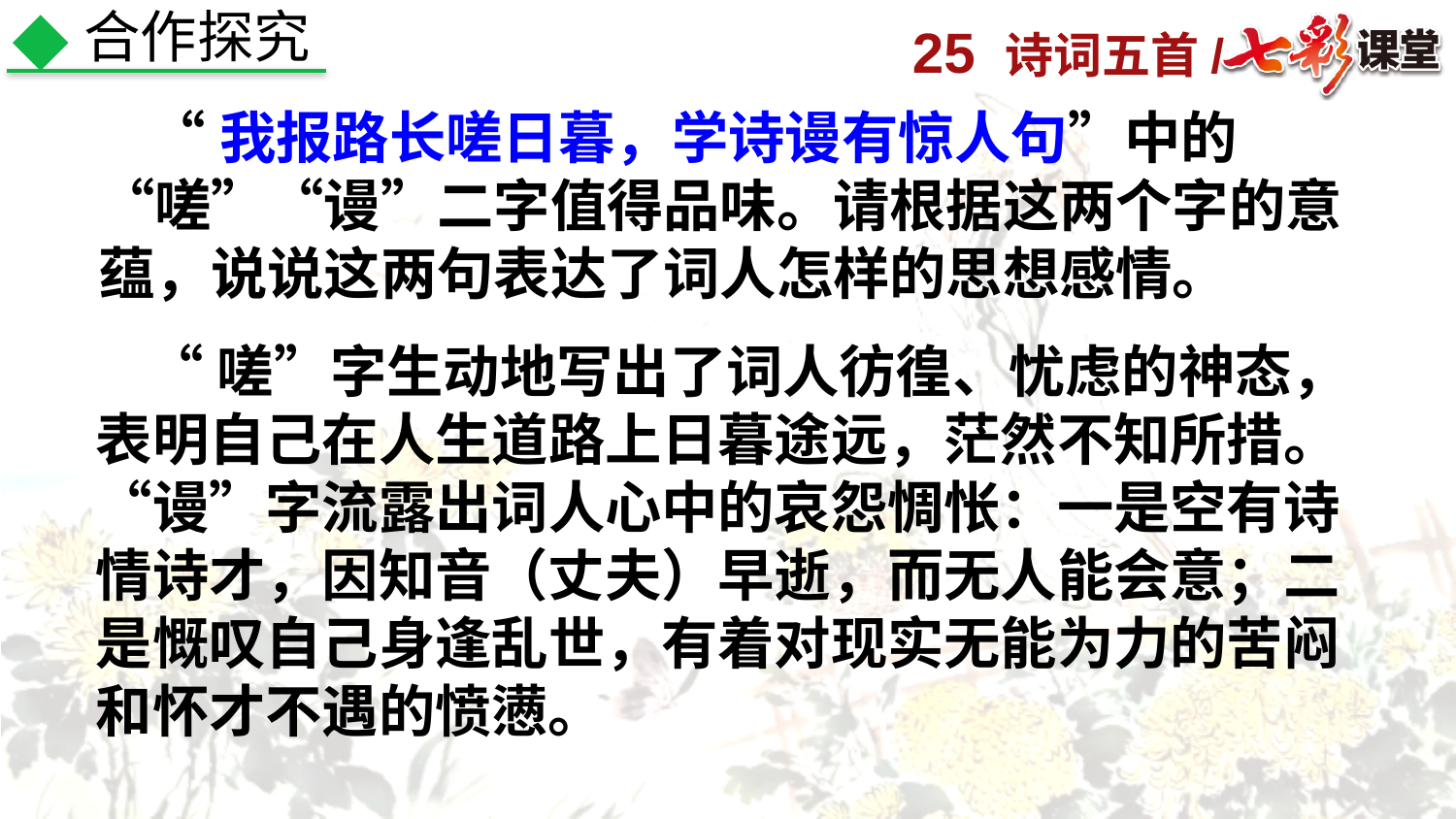

合作探究

    “我报路长嗟日暮，学诗谩有惊人句”中的“嗟”“谩”二字值得品味。请根据这两个字的意蕴，说说这两句表达了词人怎样的思想感情。
    “嗟”字生动地写出了词人彷徨、忧虑的神态，表明自己在人生道路上日暮途远，茫然不知所措。“谩”字流露出词人心中的哀怨惆怅：一是空有诗情诗才，因知音（丈夫）早逝，而无人能会意；二是慨叹自己身逢乱世，有着对现实无能为力的苦闷和怀才不遇的愤懑。